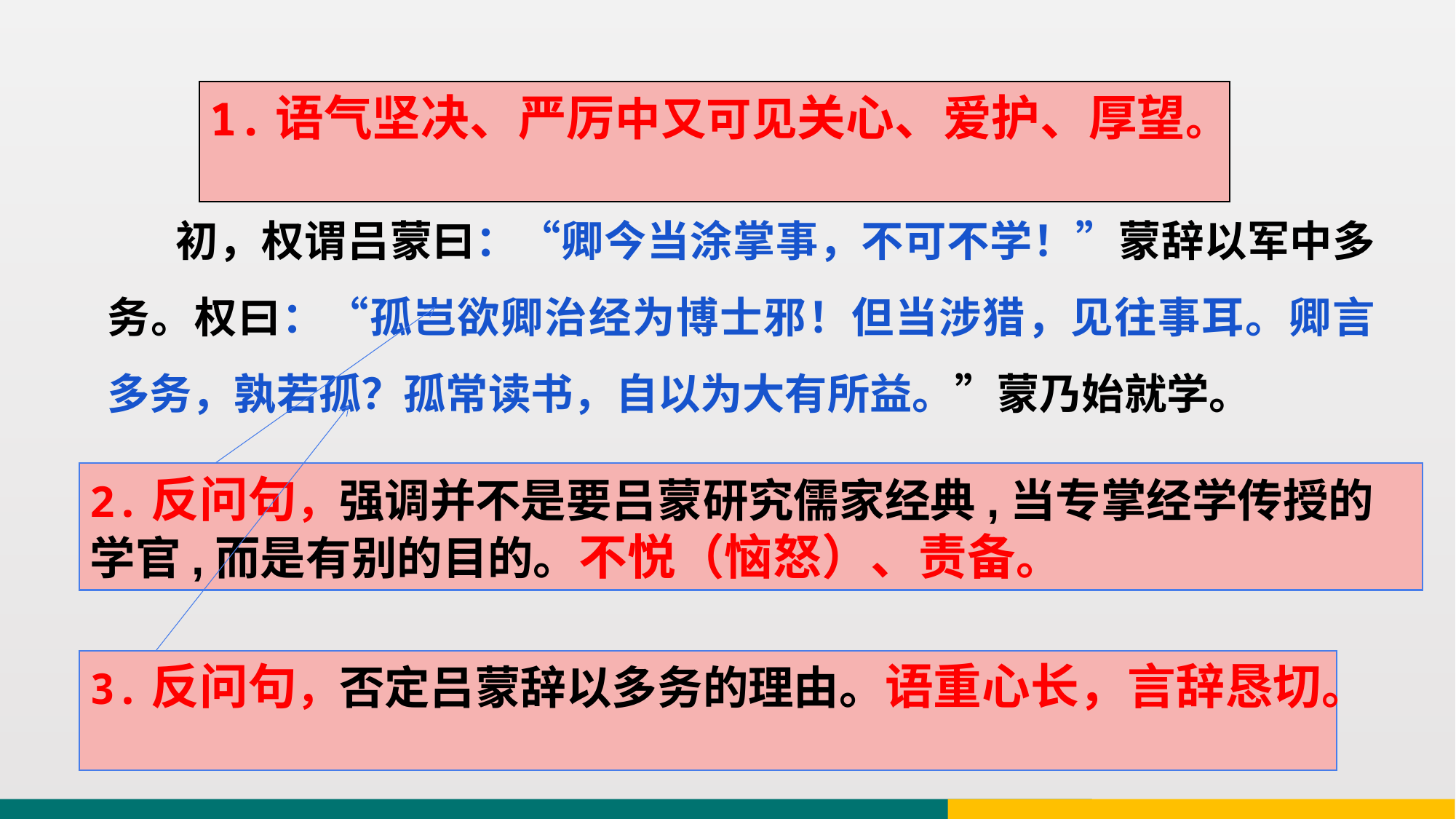

1.语气坚决、严厉中又可见关心、爱护、厚望。
          初，权谓吕蒙曰：“卿今当涂掌事，不可不学！”蒙辞以军中多务。权曰：“孤岂欲卿治经为博士邪！但当涉猎，见往事耳。卿言多务，孰若孤？孤常读书，自以为大有所益。”蒙乃始就学。
2.反问句，强调并不是要吕蒙研究儒家经典,当专掌经学传授的学官,而是有别的目的。不悦（恼怒）、责备。

3.反问句，否定吕蒙辞以多务的理由。语重心长，言辞恳切。